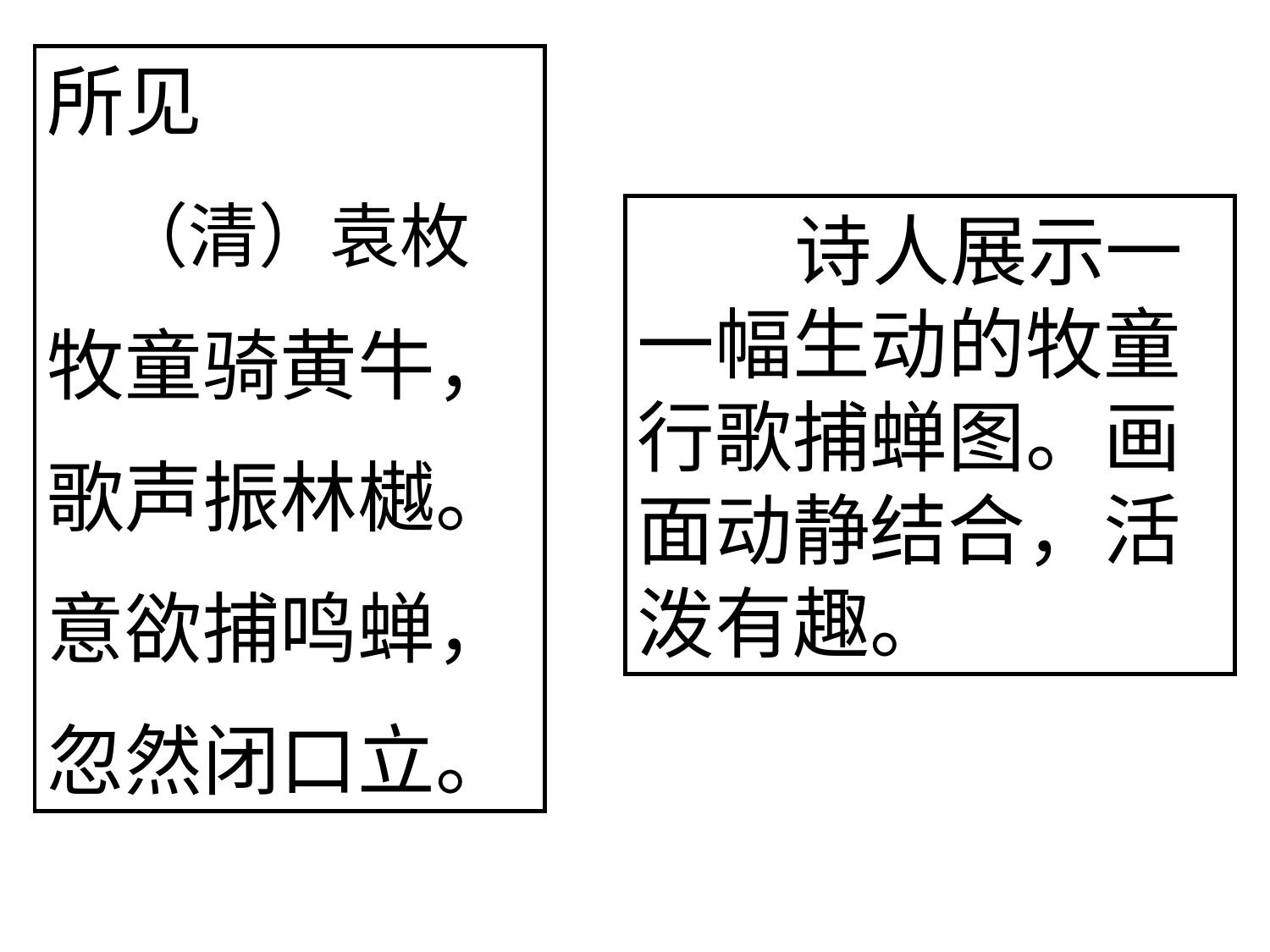

所见
   （清）袁枚
牧童骑黄牛，
歌声振林樾。
意欲捕鸣蝉，
忽然闭口立。
        诗人展示一一幅生动的牧童行歌捕蝉图。画面动静结合，活泼有趣。